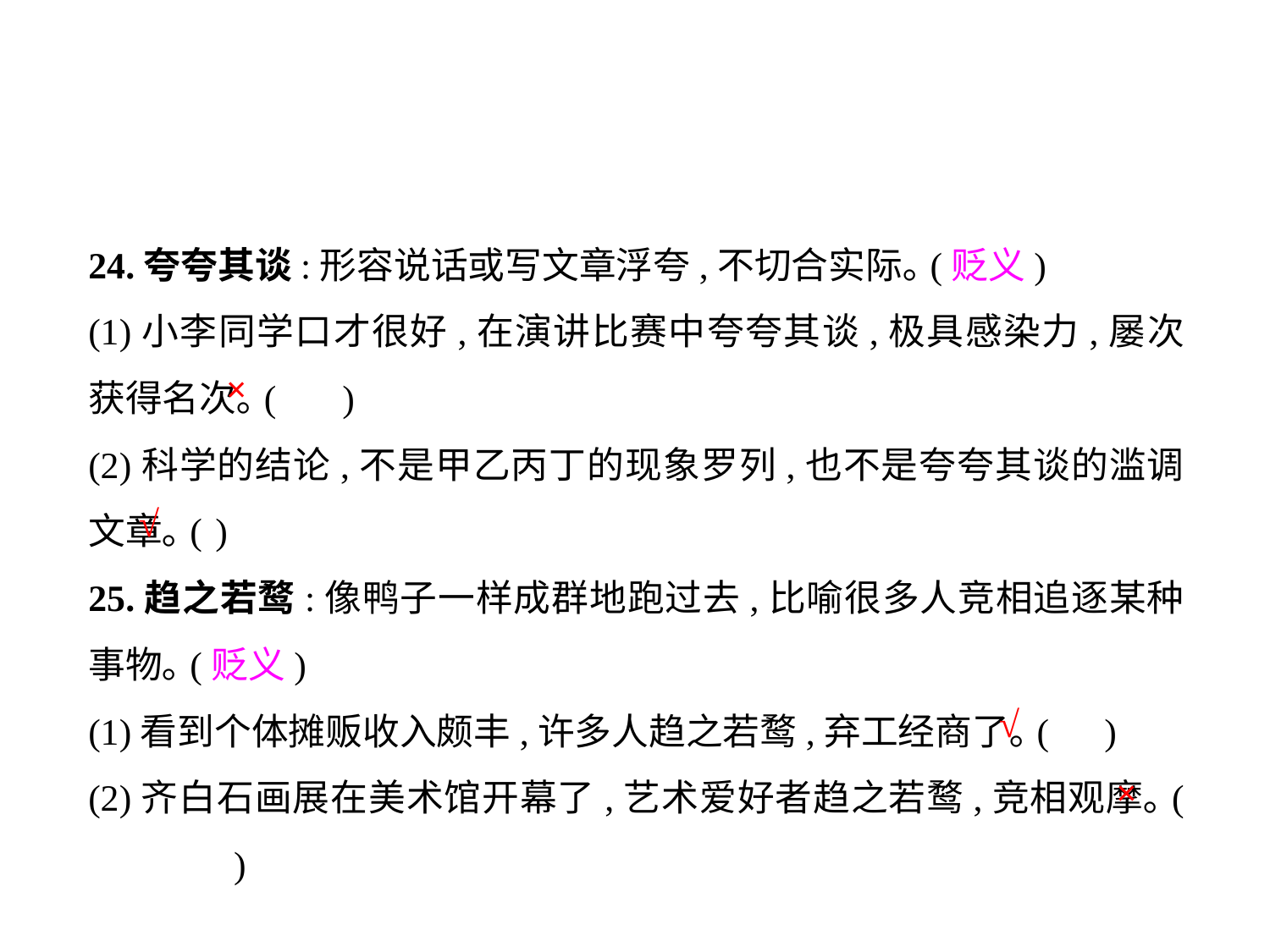

24.夸夸其谈:形容说话或写文章浮夸,不切合实际｡(贬义)
(1)小李同学口才很好,在演讲比赛中夸夸其谈,极具感染力,屡次获得名次｡(	)
(2)科学的结论,不是甲乙丙丁的现象罗列,也不是夸夸其谈的滥调文章｡(	)
25.趋之若鹜:像鸭子一样成群地跑过去,比喻很多人竞相追逐某种事物｡(贬义)
(1)看到个体摊贩收入颇丰,许多人趋之若鹜,弃工经商了｡(	)
(2)齐白石画展在美术馆开幕了,艺术爱好者趋之若鹜,竞相观摩｡(	  )
×
√
√
×